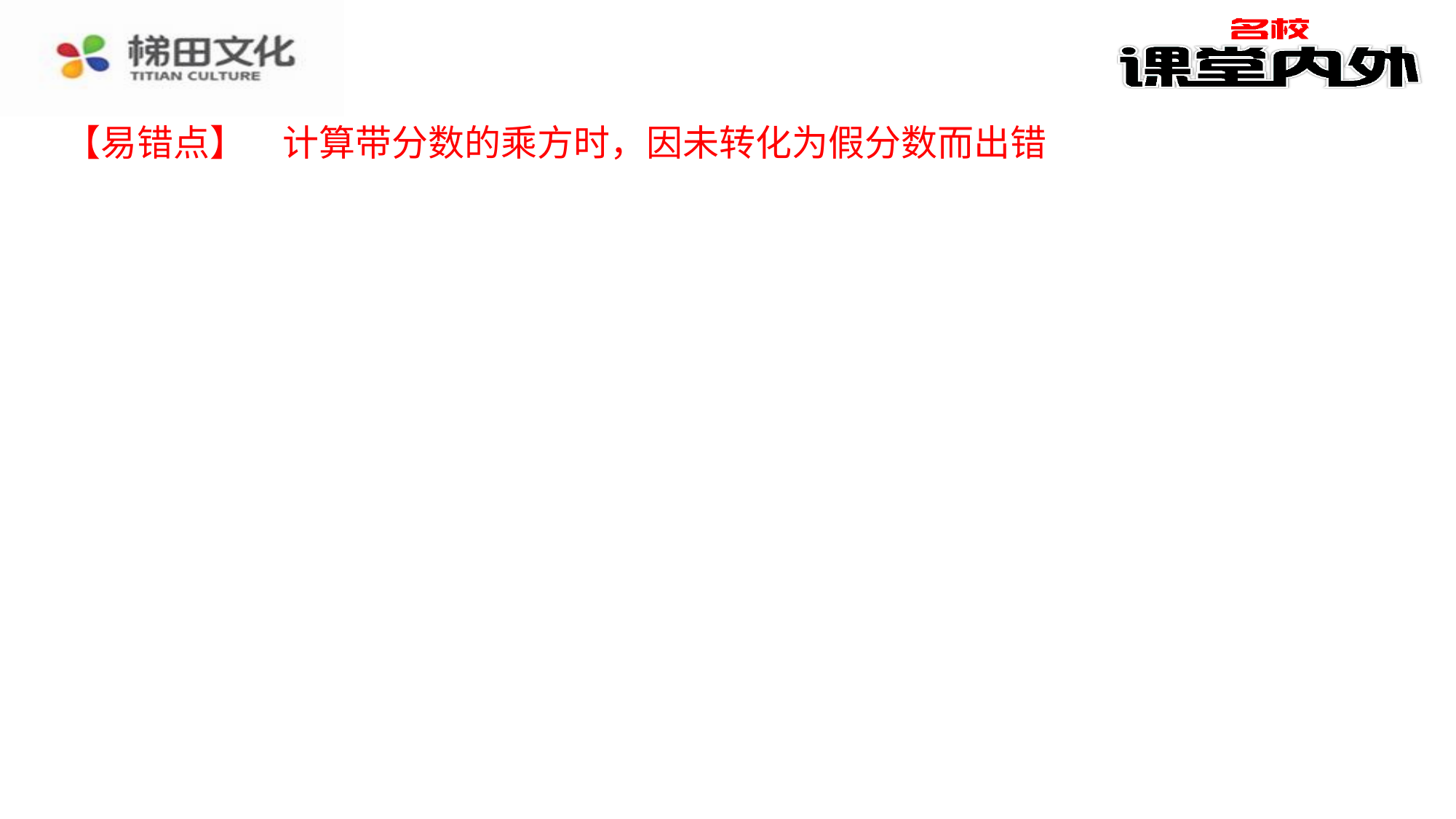

【易错点】　计算带分数的乘方时，因未转化为假分数而出错
【易错点】　计算带分数的乘方时，因未转化为假分数而出错